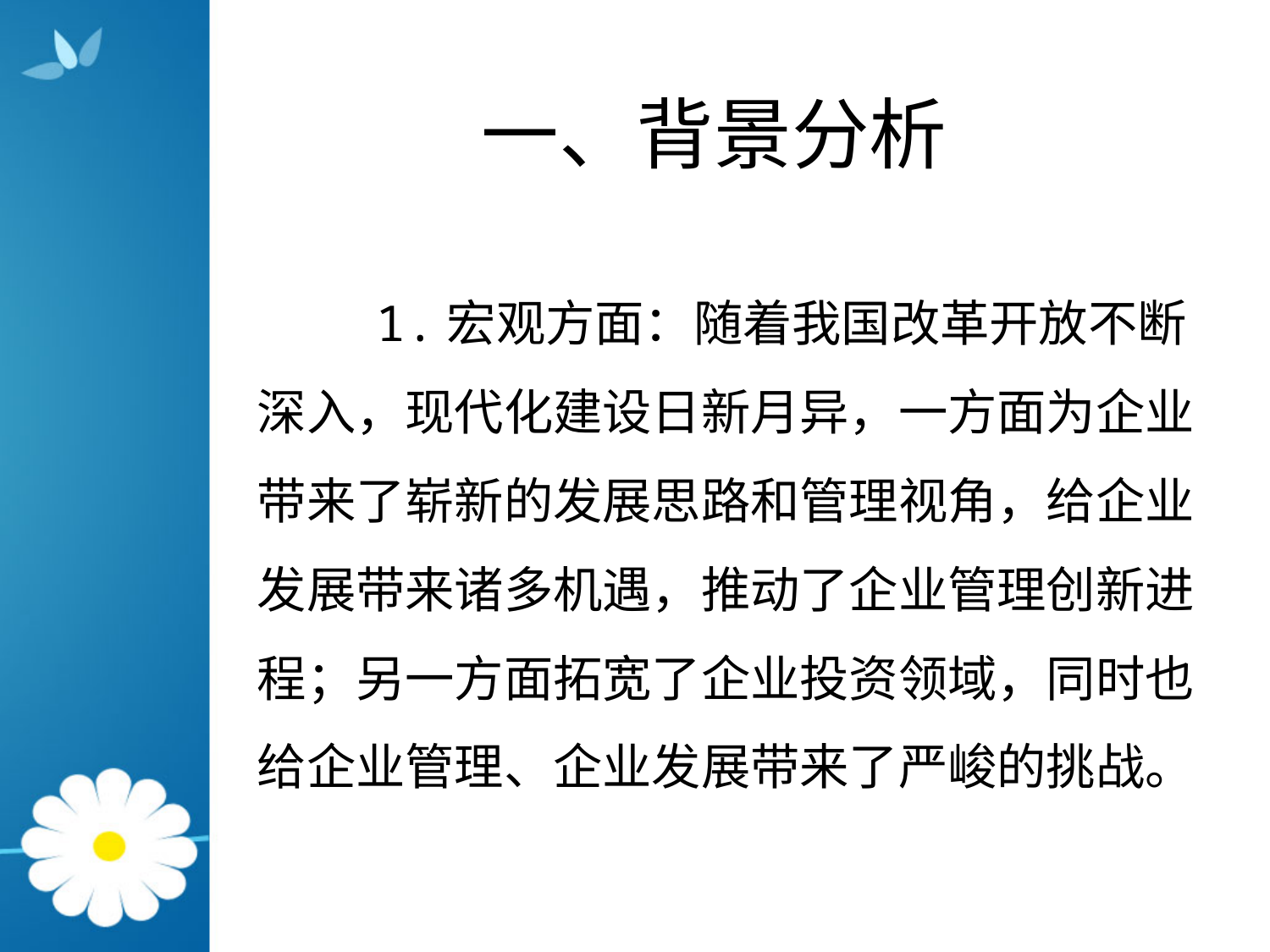

# 一、背景分析
    1.宏观方面：随着我国改革开放不断深入，现代化建设日新月异，一方面为企业带来了崭新的发展思路和管理视角，给企业发展带来诸多机遇，推动了企业管理创新进程；另一方面拓宽了企业投资领域，同时也给企业管理、企业发展带来了严峻的挑战。